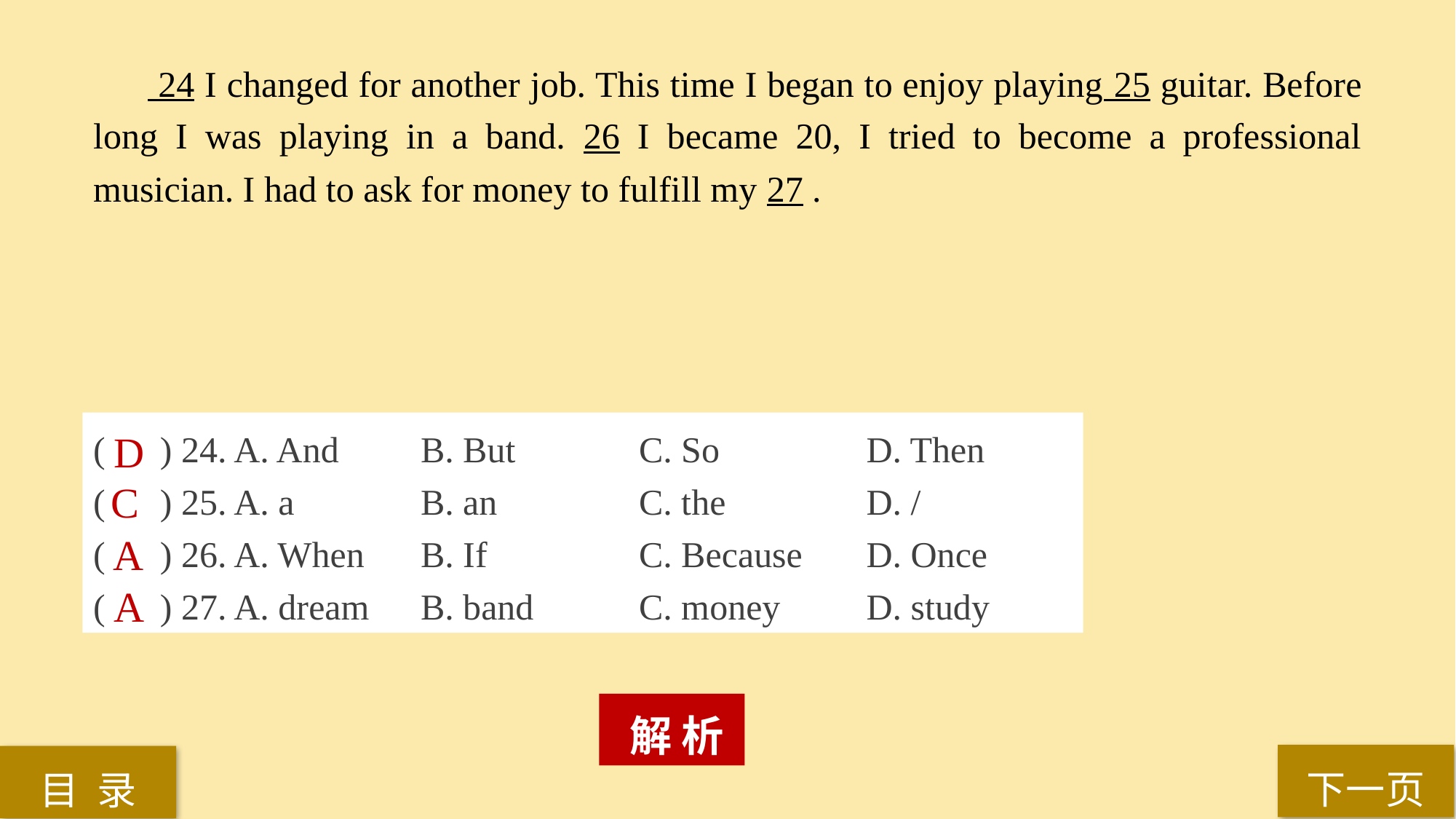

24 I changed for another job. This time I began to enjoy playing 25 guitar. Before long I was playing in a band. 26 I became 20, I tried to become a professional musician. I had to ask for money to fulfill my 27 .
(      ) 24. A. And 	B. But	 	C. So		 D. Then
(      ) 25. A. a 		B. an 		C. the 		 D. /
(      ) 26. A. When 	B. If 		C. Because 	 D. Once
(      ) 27. A. dream 	B. band 	C. money 	 D. study
D
C
A
A
 解 析